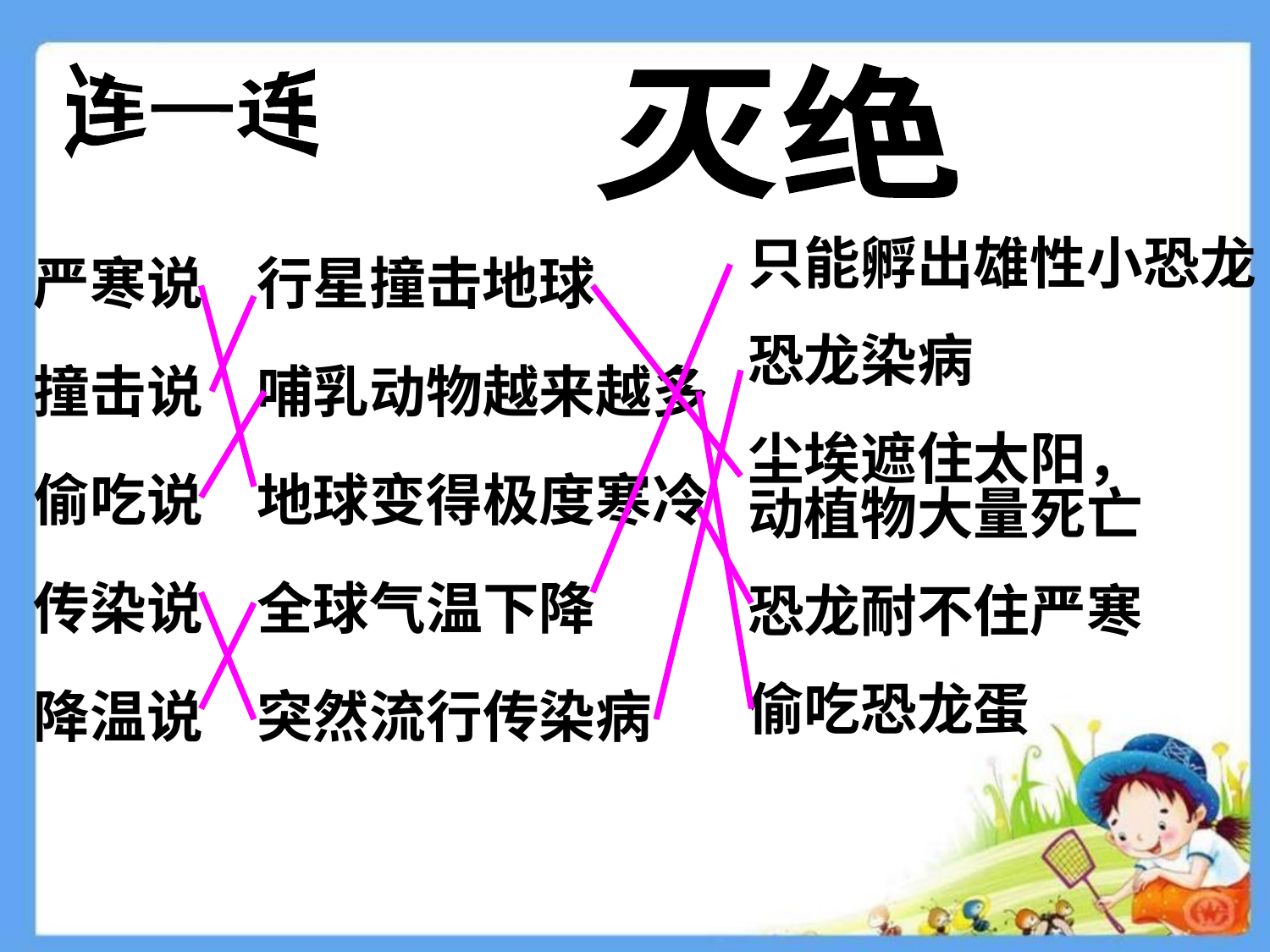

连一连
灭绝
只能孵出雄性小恐龙
恐龙染病
尘埃遮住太阳，
动植物大量死亡
恐龙耐不住严寒
偷吃恐龙蛋
严寒说
撞击说
偷吃说
传染说
降温说
行星撞击地球
哺乳动物越来越多
地球变得极度寒冷
全球气温下降
突然流行传染病